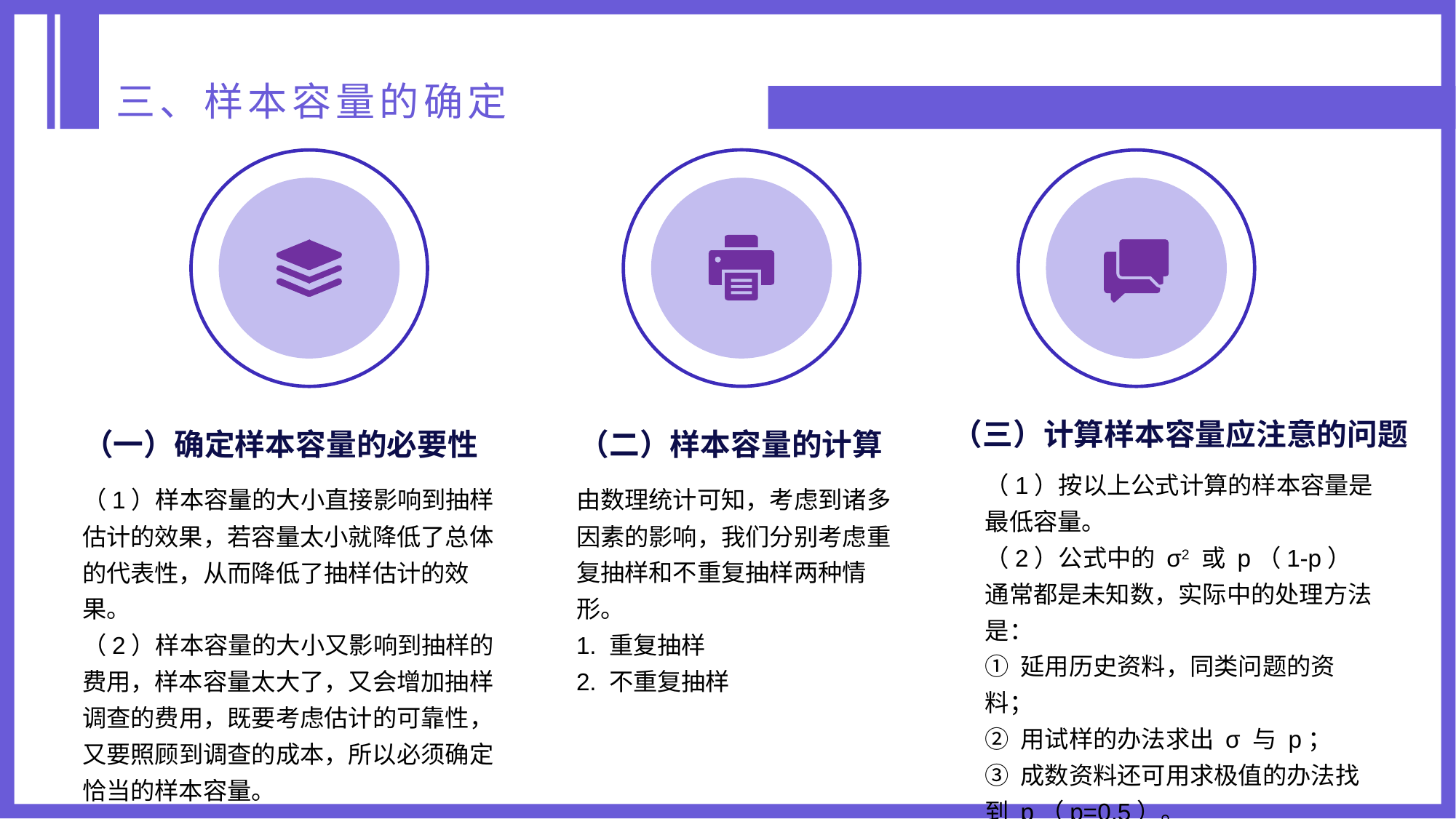

三、样本容量的确定

（三）计算样本容量应注意的问题
（1）按以上公式计算的样本容量是最低容量。
（2）公式中的 σ2 或 p（1-p）通常都是未知数，实际中的处理方法是：
① 延用历史资料，同类问题的资料；
② 用试样的办法求出 σ 与 p；
③ 成数资料还可用求极值的办法找到 p（p=0.5）。
（一）确定样本容量的必要性
（1）样本容量的大小直接影响到抽样估计的效果，若容量太小就降低了总体的代表性，从而降低了抽样估计的效果。
（2）样本容量的大小又影响到抽样的费用，样本容量太大了，又会增加抽样调查的费用，既要考虑估计的可靠性，又要照顾到调查的成本，所以必须确定恰当的样本容量。
（二）样本容量的计算
由数理统计可知，考虑到诸多因素的影响，我们分别考虑重复抽样和不重复抽样两种情形。
1. 重复抽样
2. 不重复抽样